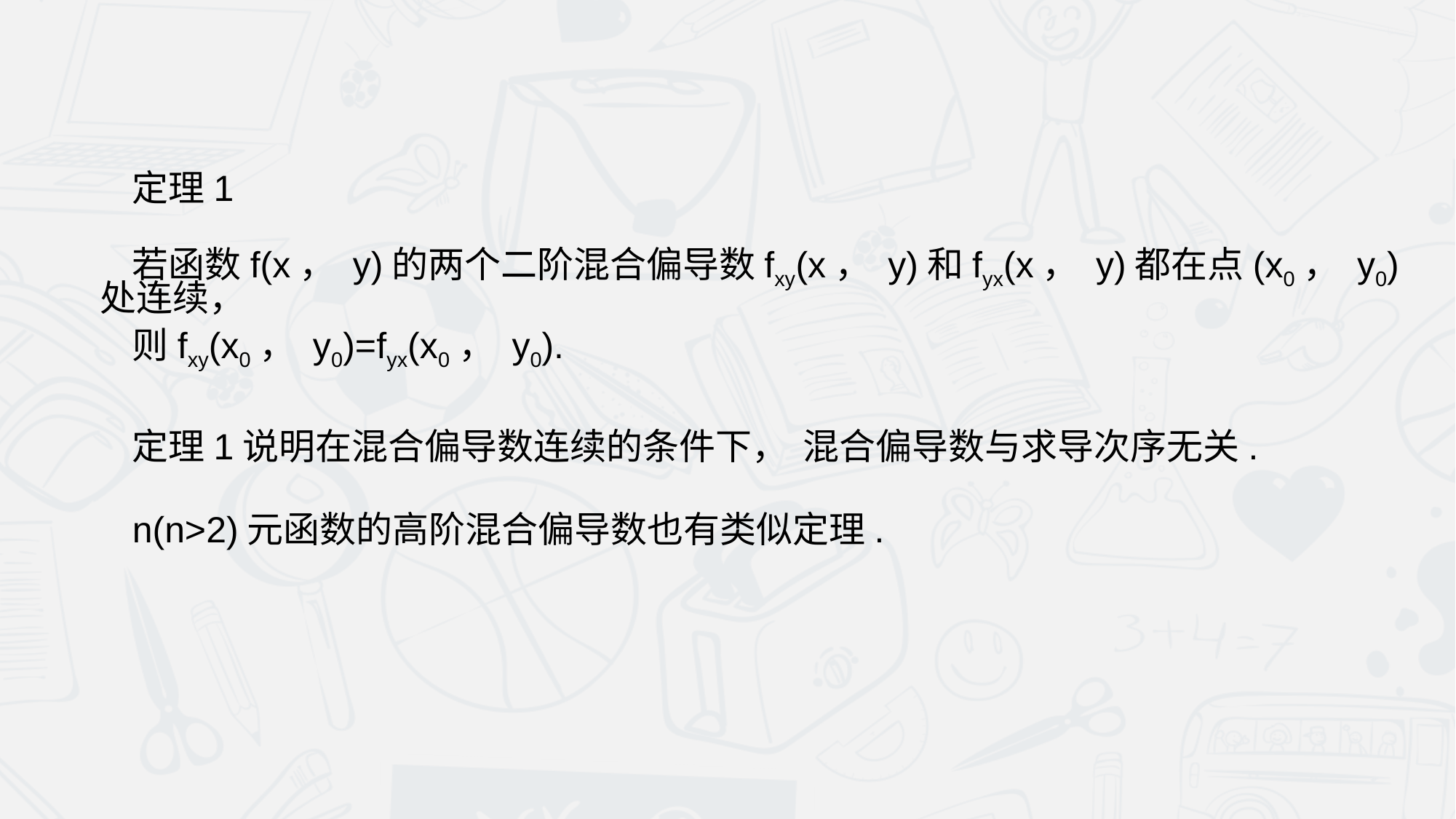

定理1
若函数f(x， y)的两个二阶混合偏导数fxy(x， y)和fyx(x， y)都在点(x0， y0)处连续，
则fxy(x0， y0)=fyx(x0， y0).
定理1说明在混合偏导数连续的条件下，
混合偏导数与求导次序无关.

n(n>2)元函数的高阶混合偏导数也有类似定理.